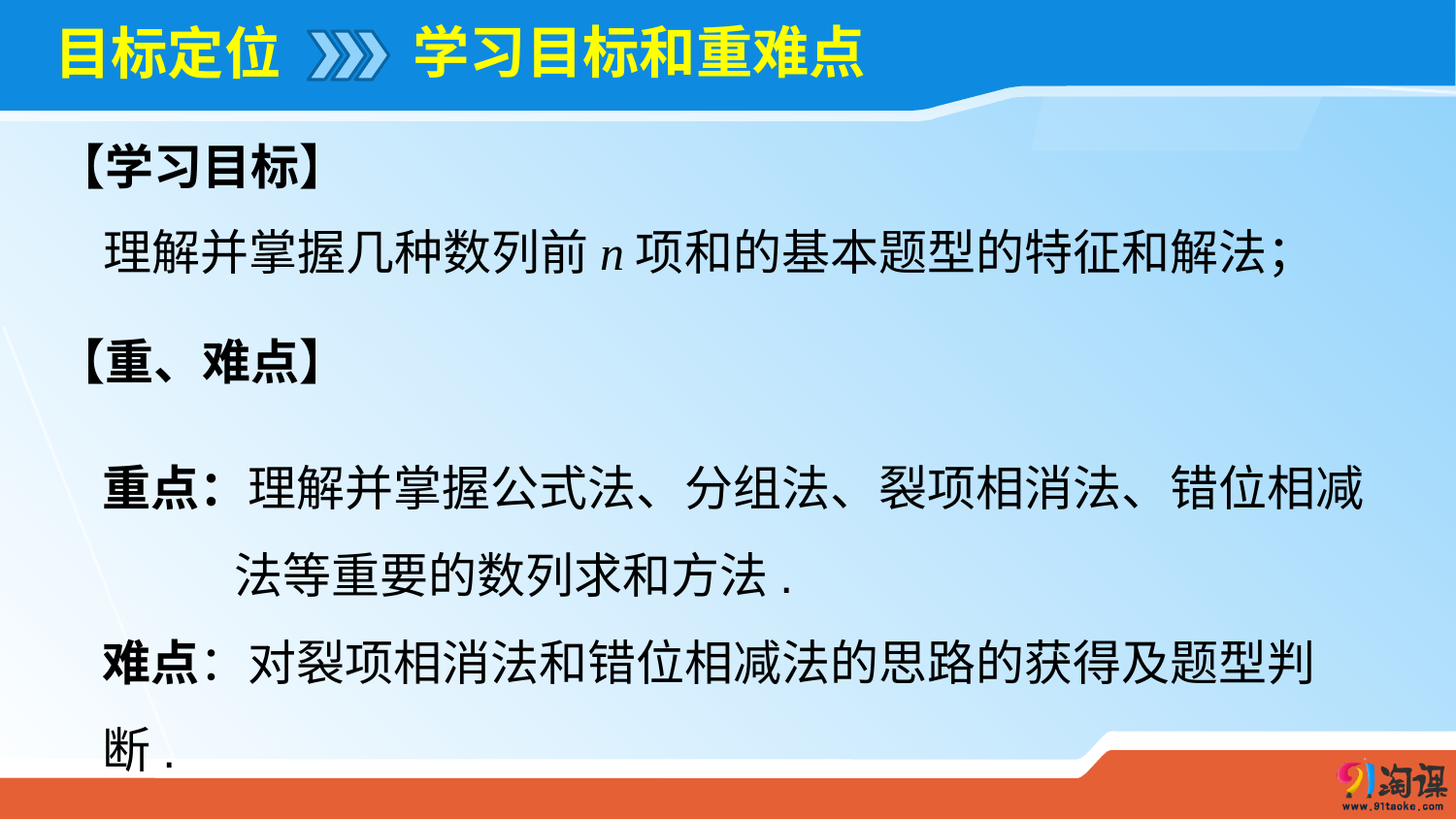

学习目标和重难点
# 目标定位
【学习目标】
理解并掌握几种数列前n项和的基本题型的特征和解法；
【重、难点】

重点：理解并掌握公式法、分组法、裂项相消法、错位相减
           法等重要的数列求和方法.
难点：对裂项相消法和错位相减法的思路的获得及题型判断.